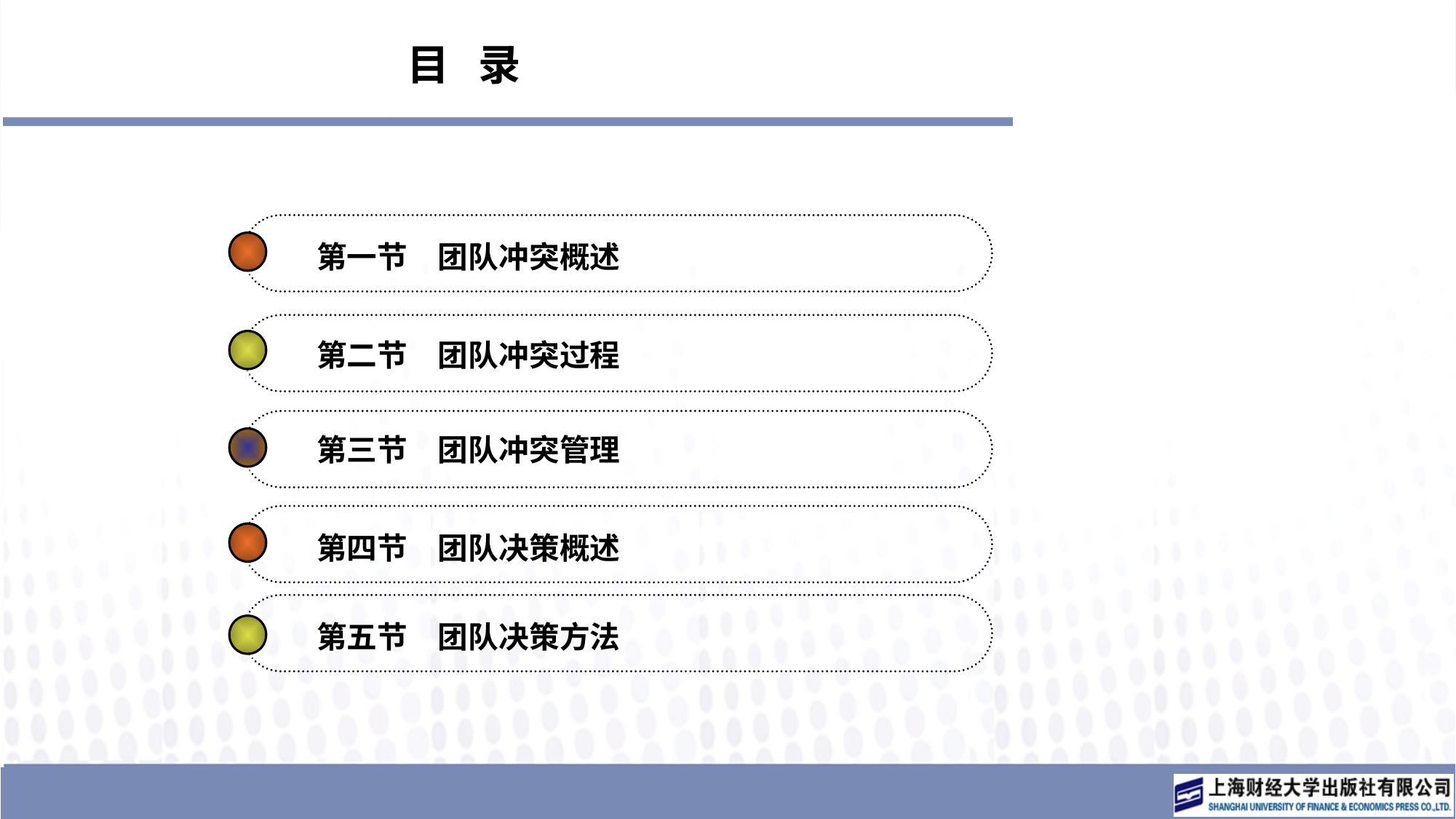

目   录

第一节　团队冲突概述

第二节　团队冲突过程

第三节　团队冲突管理

第四节　团队决策概述

第五节　团队决策方法